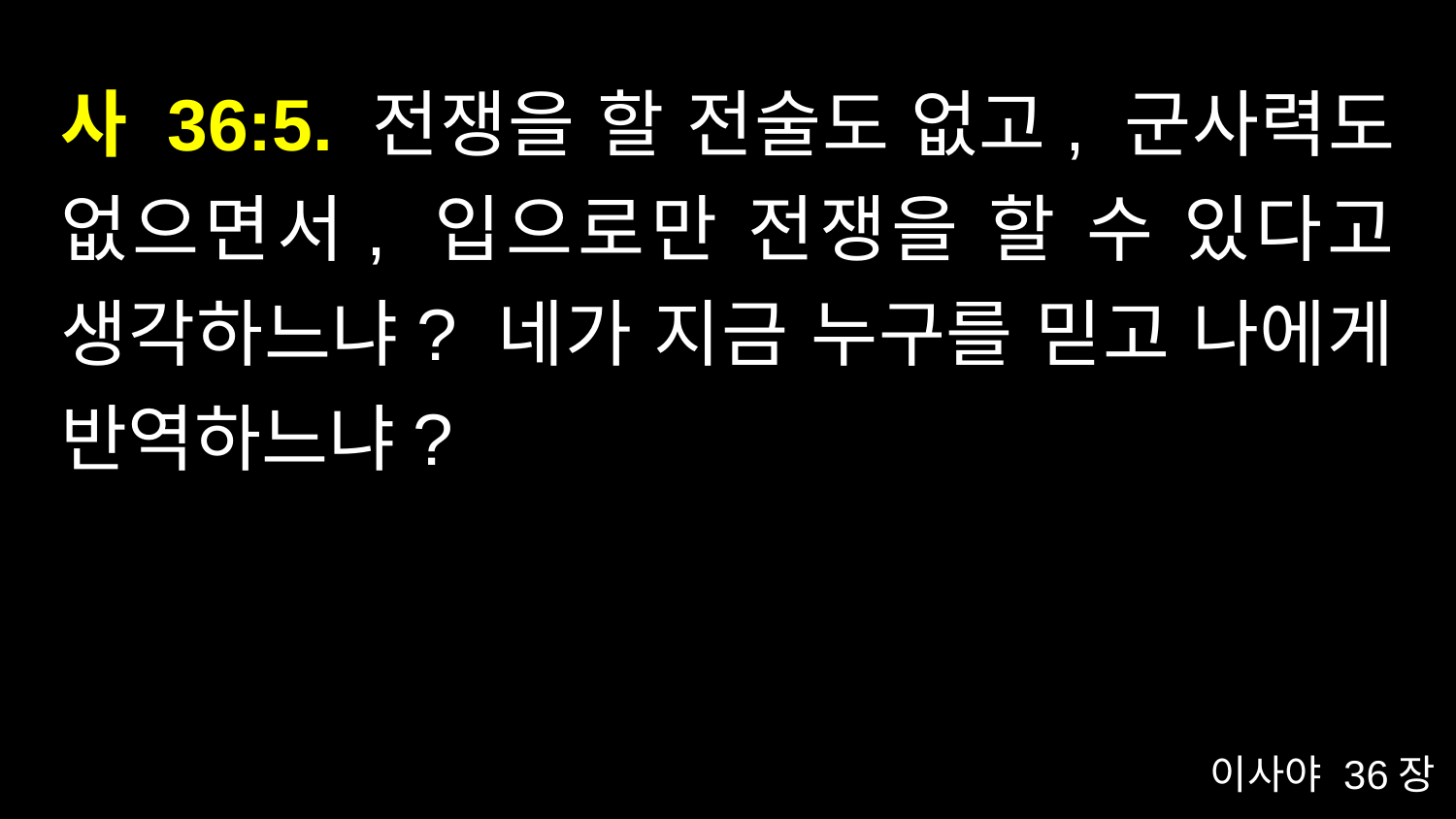

# 사 36:5. 전쟁을 할 전술도 없고, 군사력도 없으면서, 입으로만 전쟁을 할 수 있다고 생각하느냐? 네가 지금 누구를 믿고 나에게 반역하느냐?
이사야 36장